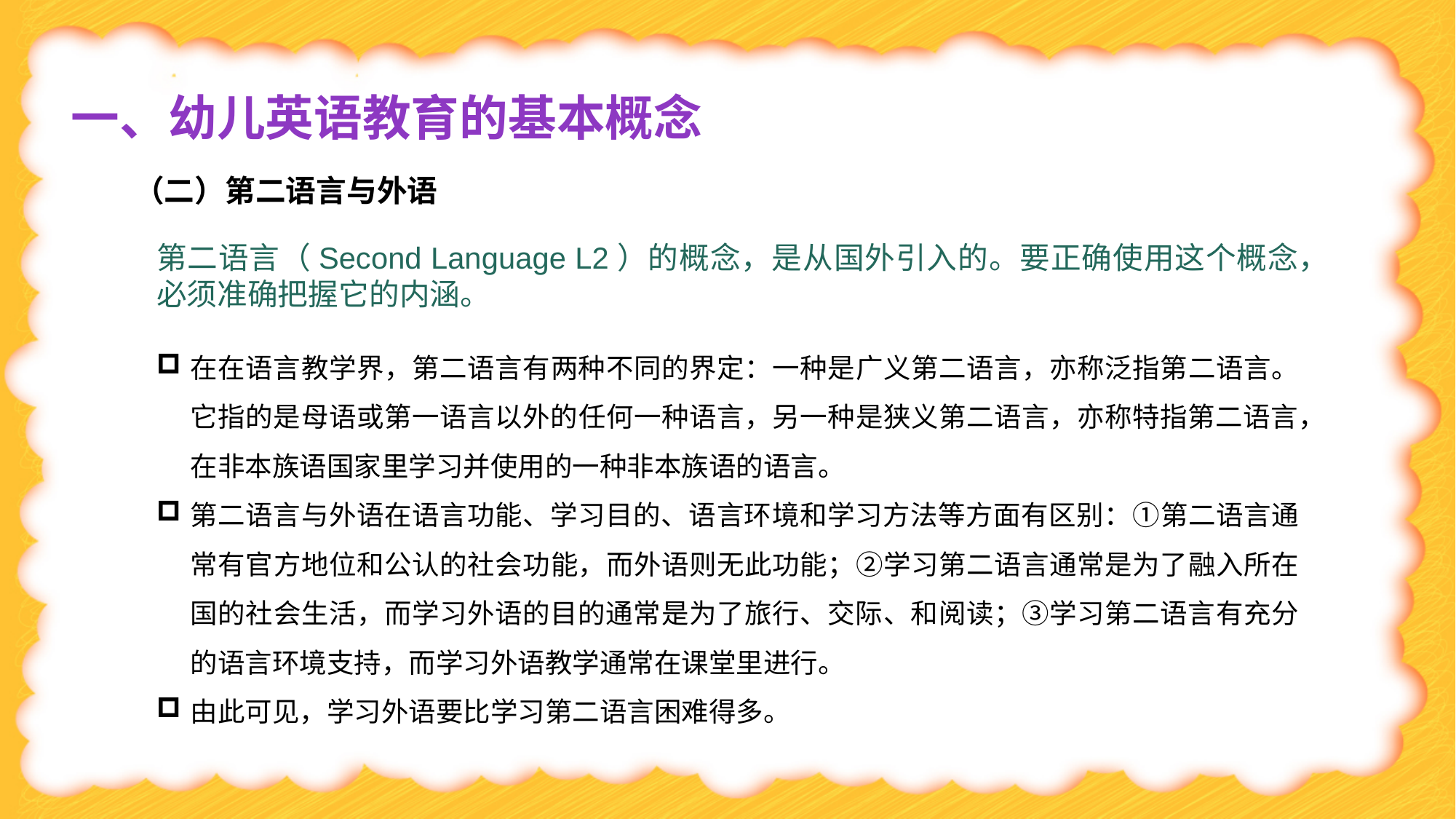

一、幼儿英语教育的基本概念

（二）第二语言与外语
第二语言（Second Language L2）的概念，是从国外引入的。要正确使用这个概念，必须准确把握它的内涵。
在在语言教学界，第二语言有两种不同的界定：一种是广义第二语言，亦称泛指第二语言。它指的是母语或第一语言以外的任何一种语言，另一种是狭义第二语言，亦称特指第二语言，在非本族语国家里学习并使用的一种非本族语的语言。
第二语言与外语在语言功能、学习目的、语言环境和学习方法等方面有区别：①第二语言通常有官方地位和公认的社会功能，而外语则无此功能；②学习第二语言通常是为了融入所在国的社会生活，而学习外语的目的通常是为了旅行、交际、和阅读；③学习第二语言有充分的语言环境支持，而学习外语教学通常在课堂里进行。
由此可见，学习外语要比学习第二语言困难得多。